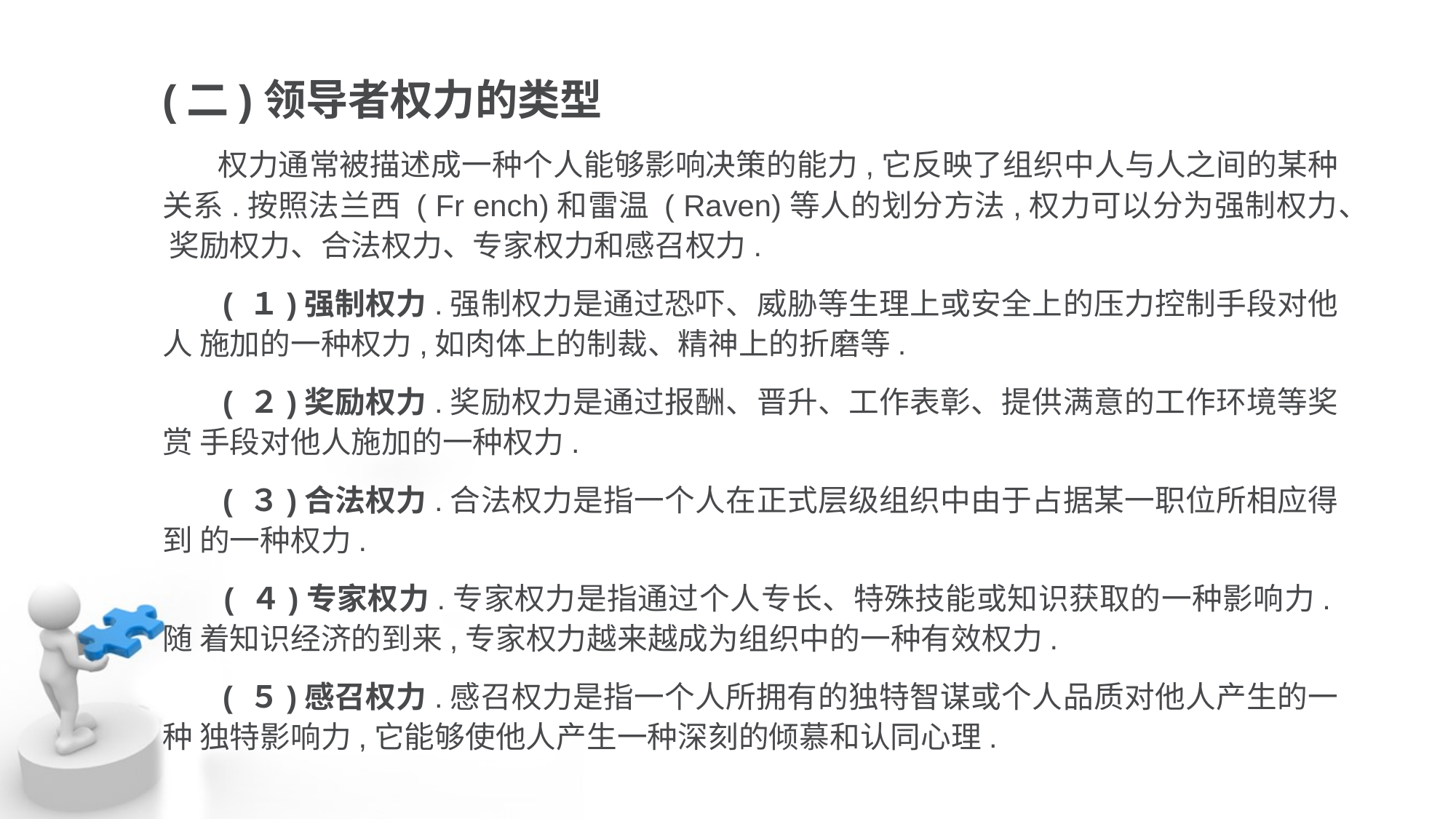

(二)领导者权力的类型
       权力通常被描述成一种个人能够影响决策的能力,它反映了组织中人与人之间的某种 关系.按照法兰西 ( Fr ench)和雷温 ( Raven)等人的划分方法,权力可以分为强制权力、 奖励权力、合法权力、专家权力和感召权力.
       ( １)强制权力.强制权力是通过恐吓、威胁等生理上或安全上的压力控制手段对他人 施加的一种权力,如肉体上的制裁、精神上的折磨等.
       ( ２)奖励权力.奖励权力是通过报酬、晋升、工作表彰、提供满意的工作环境等奖赏 手段对他人施加的一种权力.
       ( ３)合法权力.合法权力是指一个人在正式层级组织中由于占据某一职位所相应得到 的一种权力.
       ( ４)专家权力.专家权力是指通过个人专长、特殊技能或知识获取的一种影响力.随 着知识经济的到来,专家权力越来越成为组织中的一种有效权力.
       ( ５)感召权力.感召权力是指一个人所拥有的独特智谋或个人品质对他人产生的一种 独特影响力,它能够使他人产生一种深刻的倾慕和认同心理.